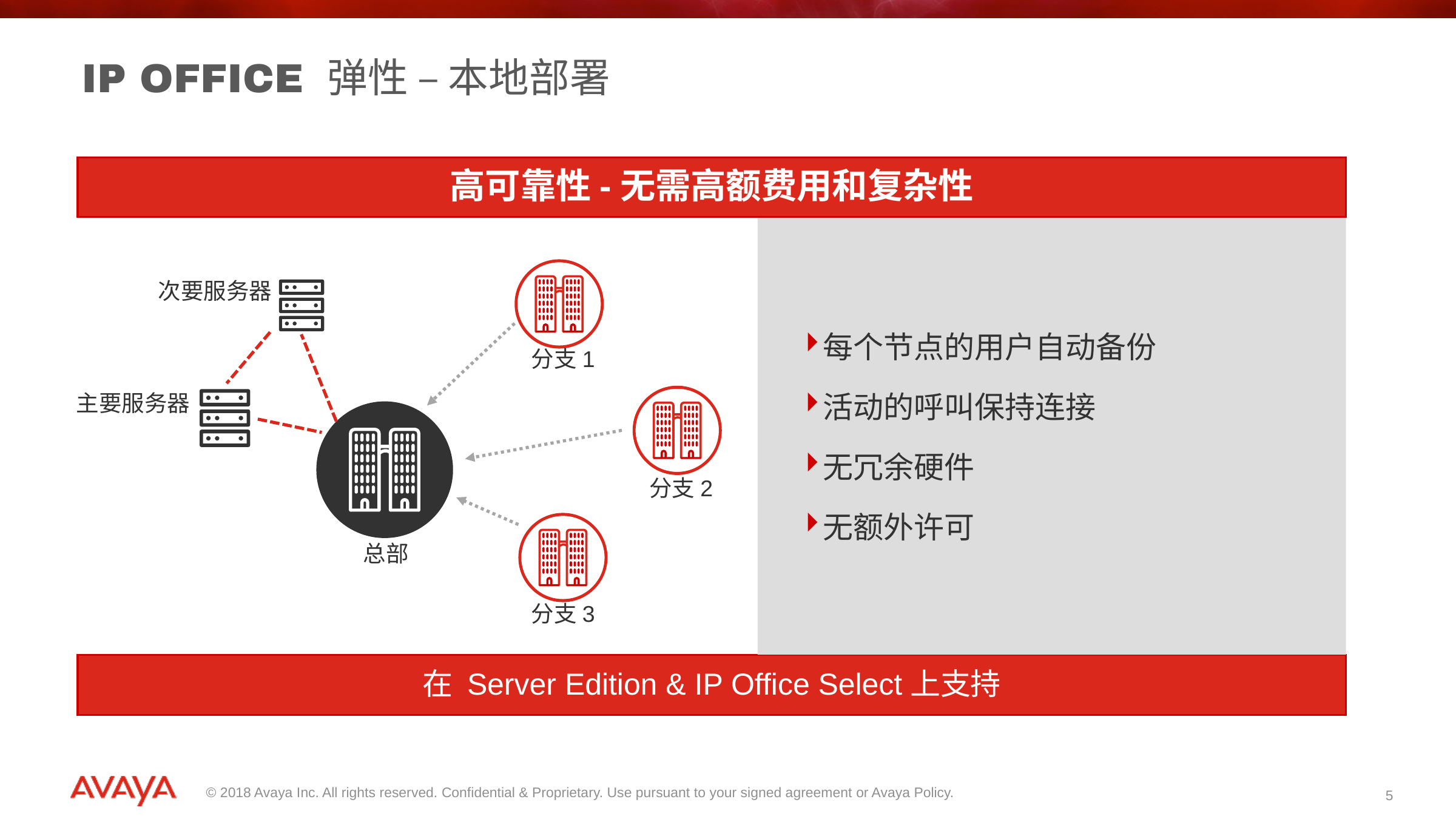

# IP Office 弹性 – 本地部署
高可靠性-无需高额费用和复杂性
每个节点的用户自动备份
活动的呼叫保持连接
无冗余硬件
无额外许可

分支1
次要服务器

分支2
主要服务器

总部

分支3
在 Server Edition & IP Office Select上支持